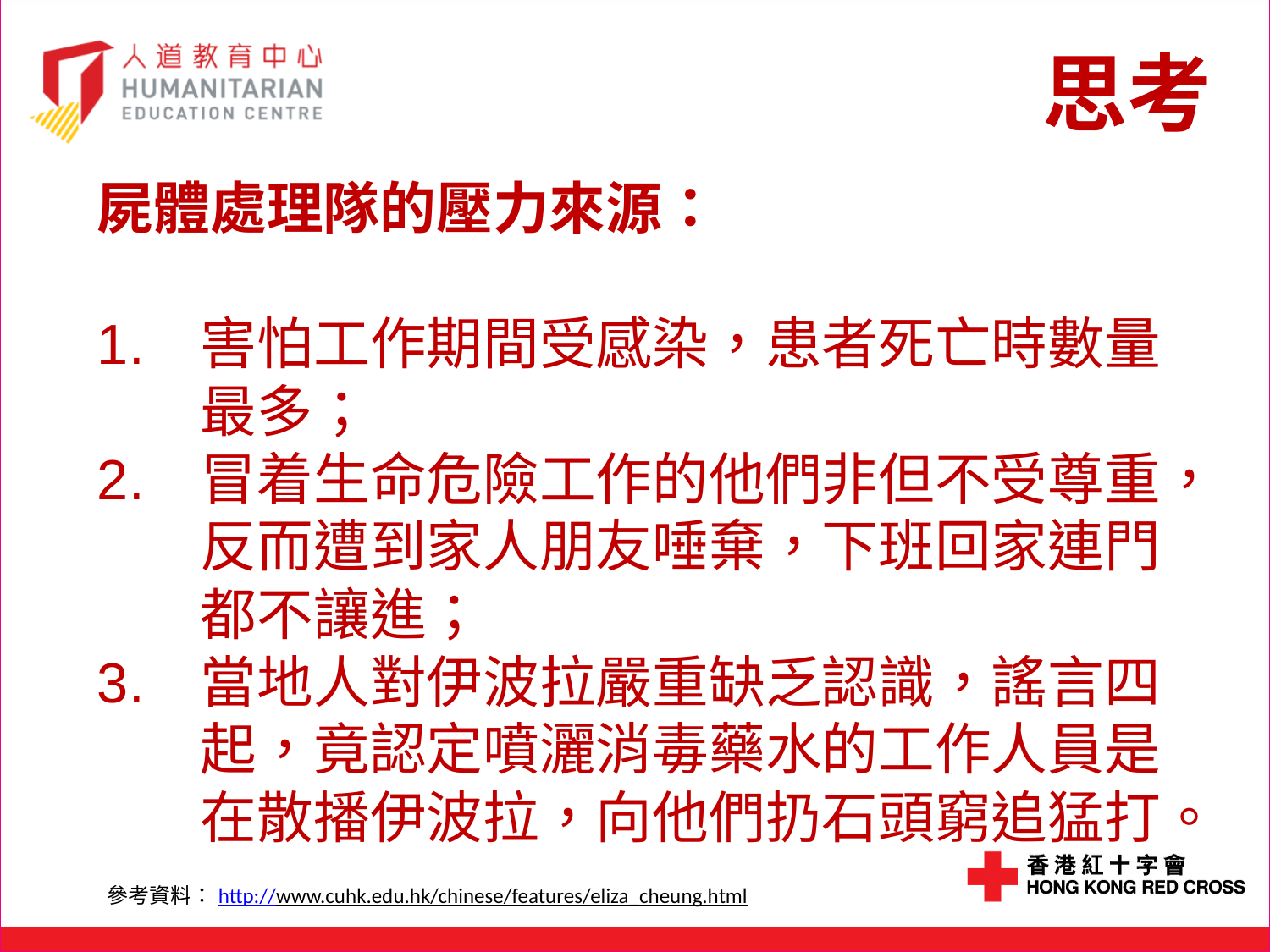

# 思考
屍體處理隊的壓力來源：

害怕工作期間受感染，患者死亡時數量最多；
冒着生命危險工作的他們非但不受尊重，反而遭到家人朋友唾棄，下班回家連門都不讓進；
當地人對伊波拉嚴重缺乏認識，謠言四起，竟認定噴灑消毒藥水的工作人員是在散播伊波拉，向他們扔石頭窮追猛打。
參考資料：http://www.cuhk.edu.hk/chinese/features/eliza_cheung.html